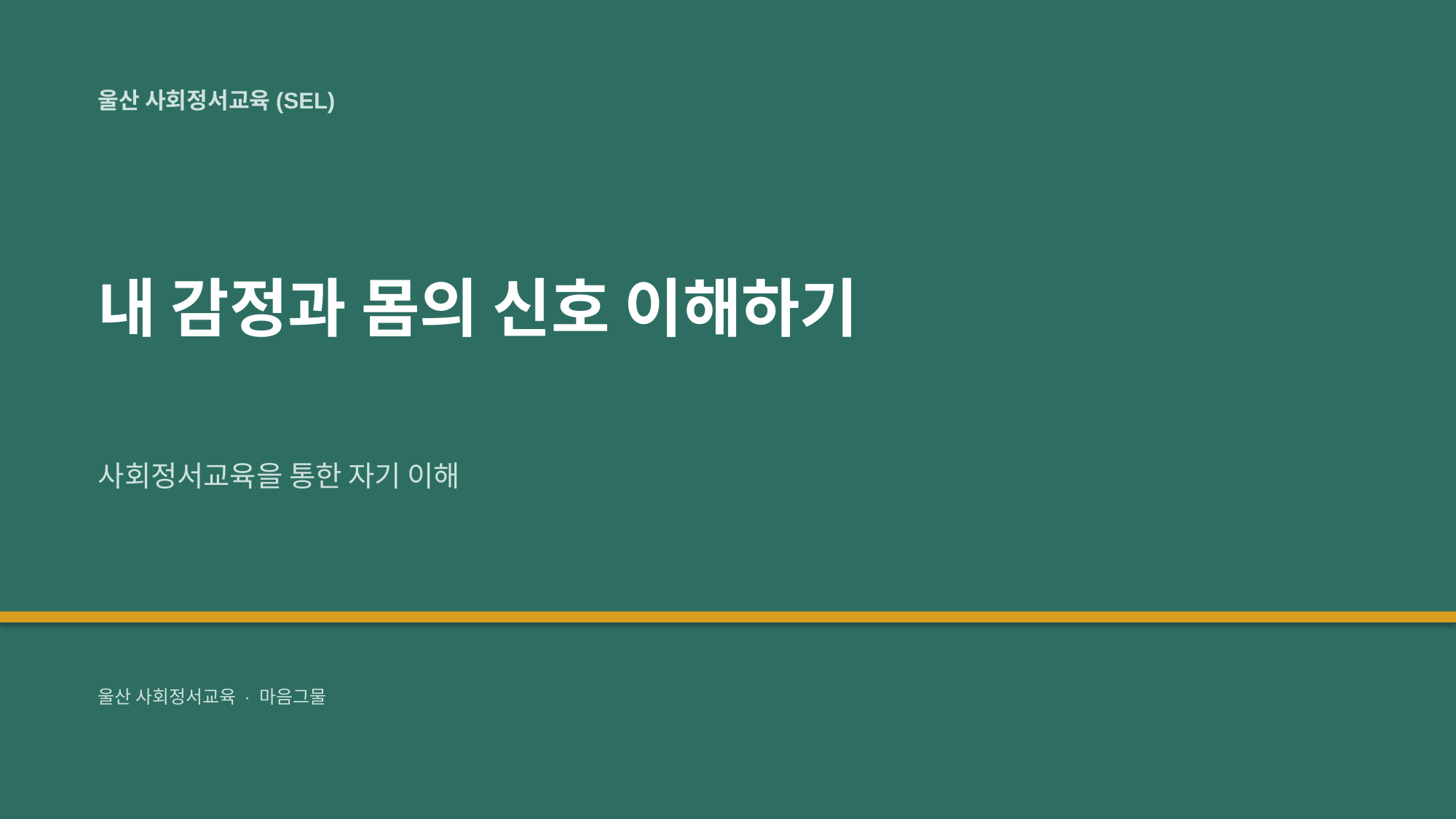

울산 사회정서교육(SEL)
내 감정과 몸의 신호 이해하기
사회정서교육을 통한 자기 이해

울산 사회정서교육 · 마음그물